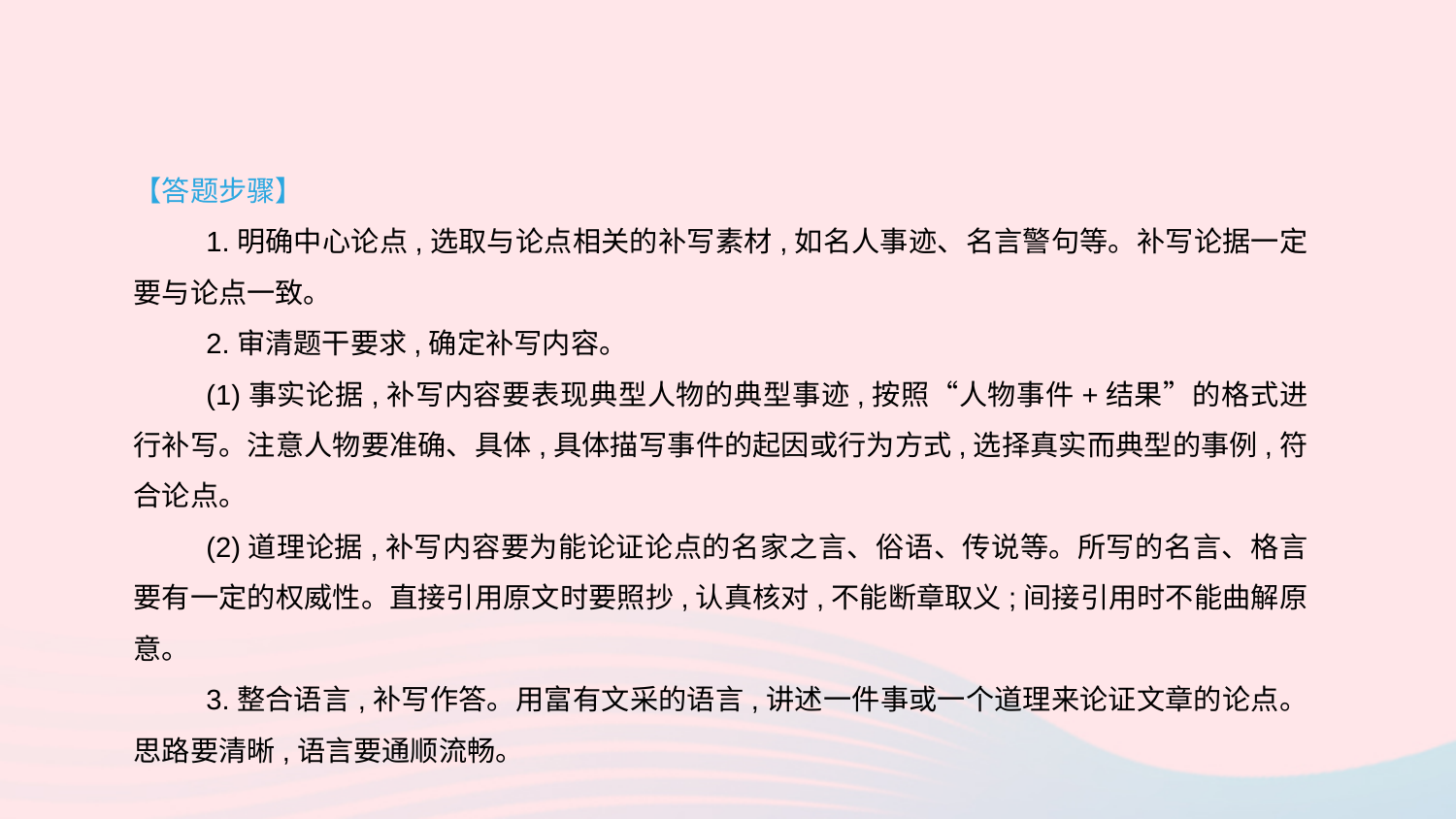

【答题步骤】
1.明确中心论点,选取与论点相关的补写素材,如名人事迹、名言警句等。补写论据一定要与论点一致。
2.审清题干要求,确定补写内容。
(1)事实论据,补写内容要表现典型人物的典型事迹,按照“人物事件+结果”的格式进行补写。注意人物要准确、具体,具体描写事件的起因或行为方式,选择真实而典型的事例,符合论点。
(2)道理论据,补写内容要为能论证论点的名家之言、俗语、传说等。所写的名言、格言要有一定的权威性。直接引用原文时要照抄,认真核对,不能断章取义;间接引用时不能曲解原意。
3.整合语言,补写作答。用富有文采的语言,讲述一件事或一个道理来论证文章的论点。思路要清晰,语言要通顺流畅。